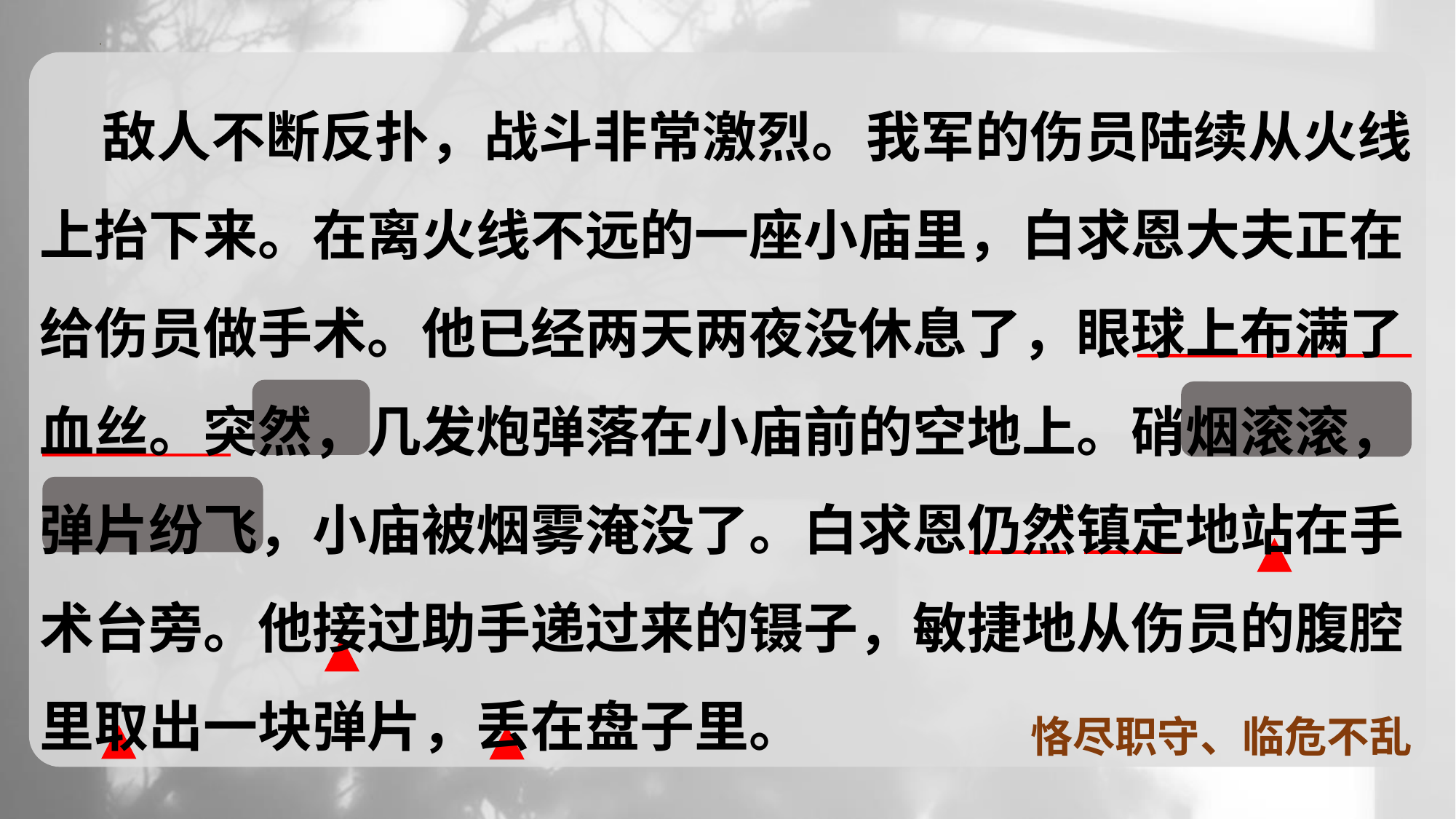

敌人不断反扑，战斗非常激烈。我军的伤员陆续从火线上抬下来。在离火线不远的一座小庙里，白求恩大夫正在给伤员做手术。他已经两天两夜没休息了，眼球上布满了血丝。突然，几发炮弹落在小庙前的空地上。硝烟滚滚，弹片纷飞，小庙被烟雾淹没了。白求恩仍然镇定地站在手术台旁。他接过助手递过来的镊子，敏捷地从伤员的腹腔里取出一块弹片，丢在盘子里。

恪尽职守、临危不乱